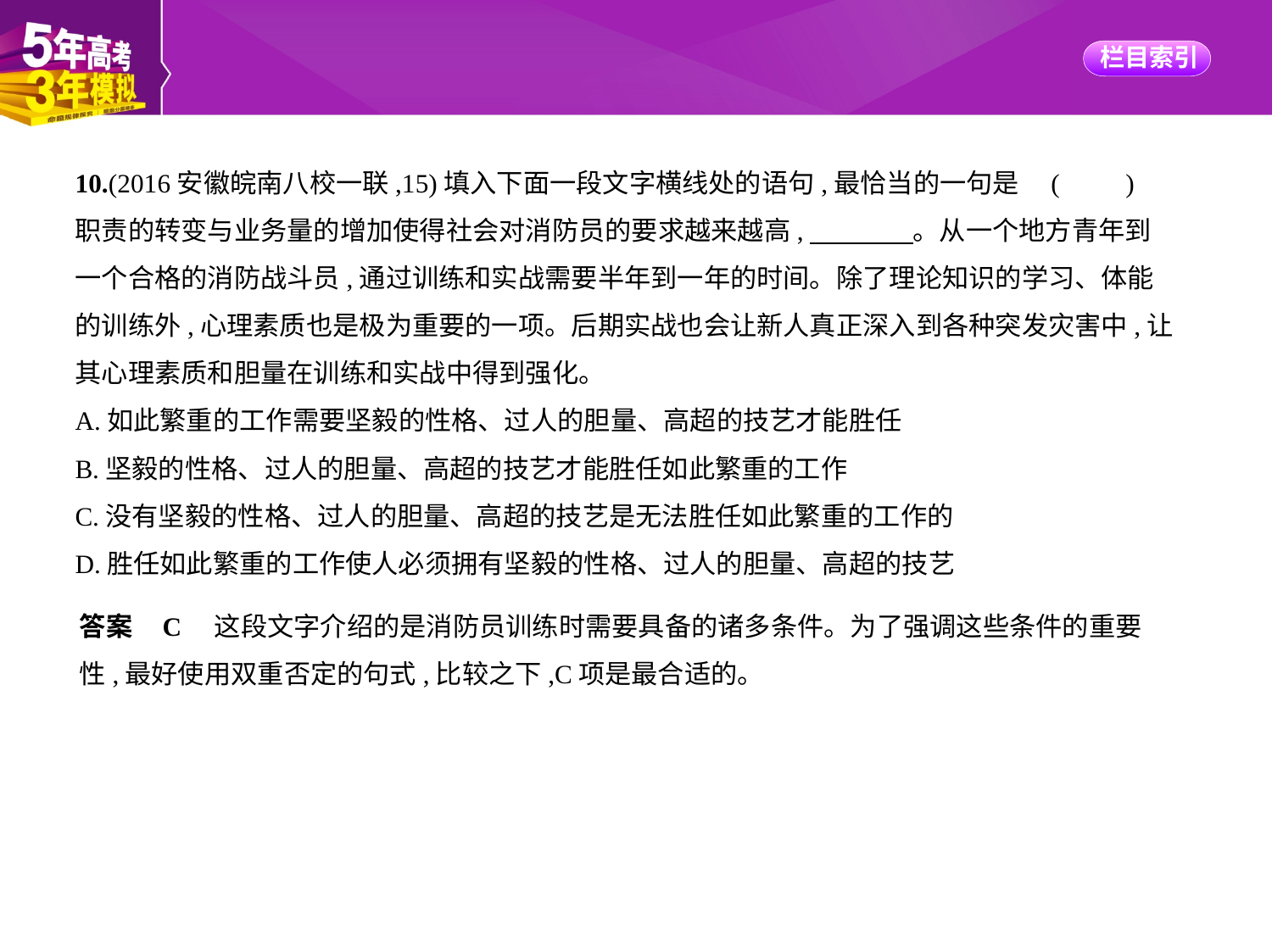

10.(2016安徽皖南八校一联,15)填入下面一段文字横线处的语句,最恰当的一句是 (　　)
职责的转变与业务量的增加使得社会对消防员的要求越来越高,　　　    。从一个地方青年到
一个合格的消防战斗员,通过训练和实战需要半年到一年的时间。除了理论知识的学习、体能
的训练外,心理素质也是极为重要的一项。后期实战也会让新人真正深入到各种突发灾害中,让
其心理素质和胆量在训练和实战中得到强化。
A.如此繁重的工作需要坚毅的性格、过人的胆量、高超的技艺才能胜任
B.坚毅的性格、过人的胆量、高超的技艺才能胜任如此繁重的工作
C.没有坚毅的性格、过人的胆量、高超的技艺是无法胜任如此繁重的工作的
D.胜任如此繁重的工作使人必须拥有坚毅的性格、过人的胆量、高超的技艺
答案    C　这段文字介绍的是消防员训练时需要具备的诸多条件。为了强调这些条件的重要
性,最好使用双重否定的句式,比较之下,C项是最合适的。